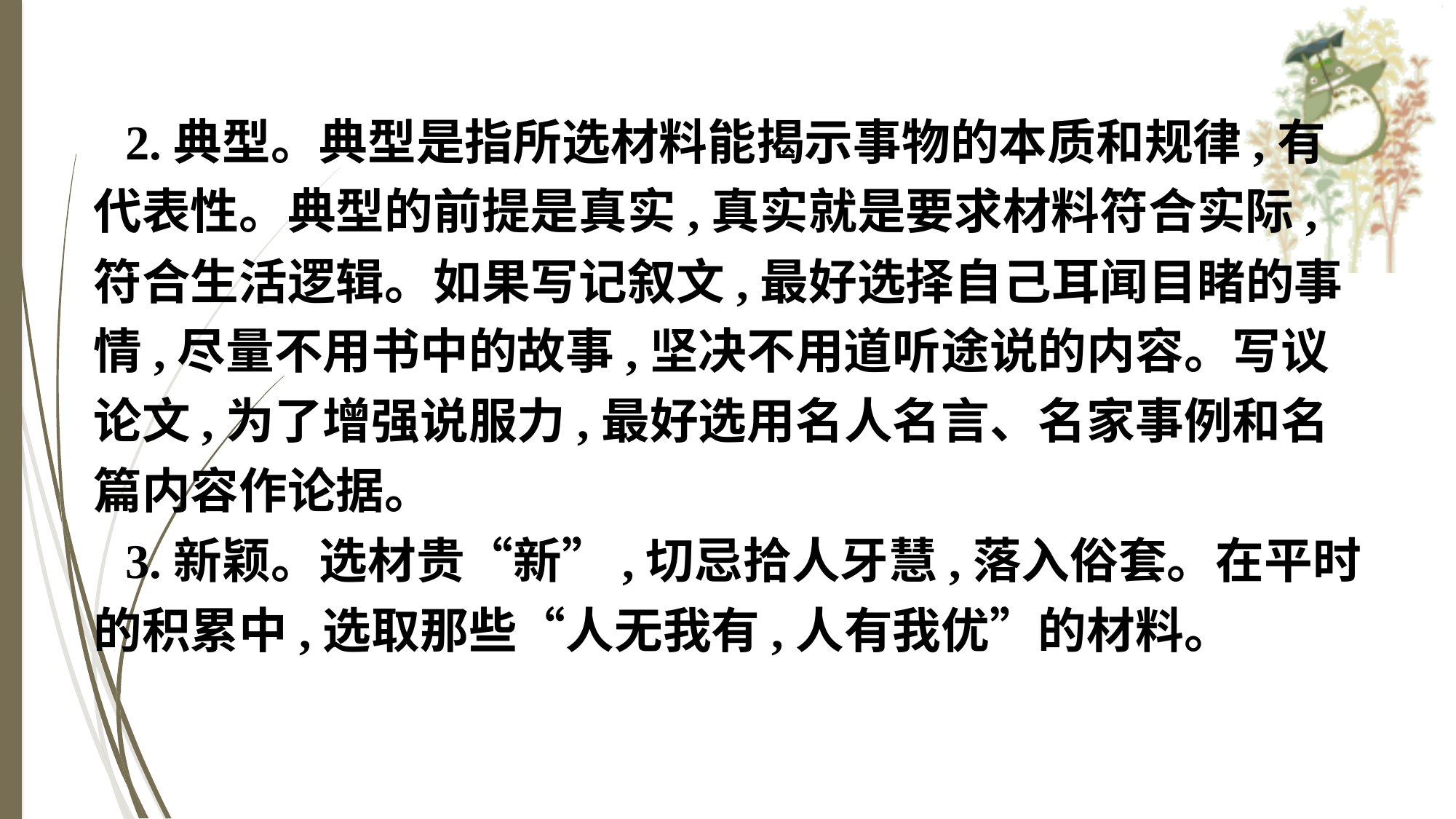

2.典型。典型是指所选材料能揭示事物的本质和规律,有代表性。典型的前提是真实,真实就是要求材料符合实际,符合生活逻辑。如果写记叙文,最好选择自己耳闻目睹的事情,尽量不用书中的故事,坚决不用道听途说的内容。写议论文,为了增强说服力,最好选用名人名言、名家事例和名篇内容作论据。
3.新颖。选材贵“新”,切忌拾人牙慧,落入俗套。在平时的积累中,选取那些“人无我有,人有我优”的材料。